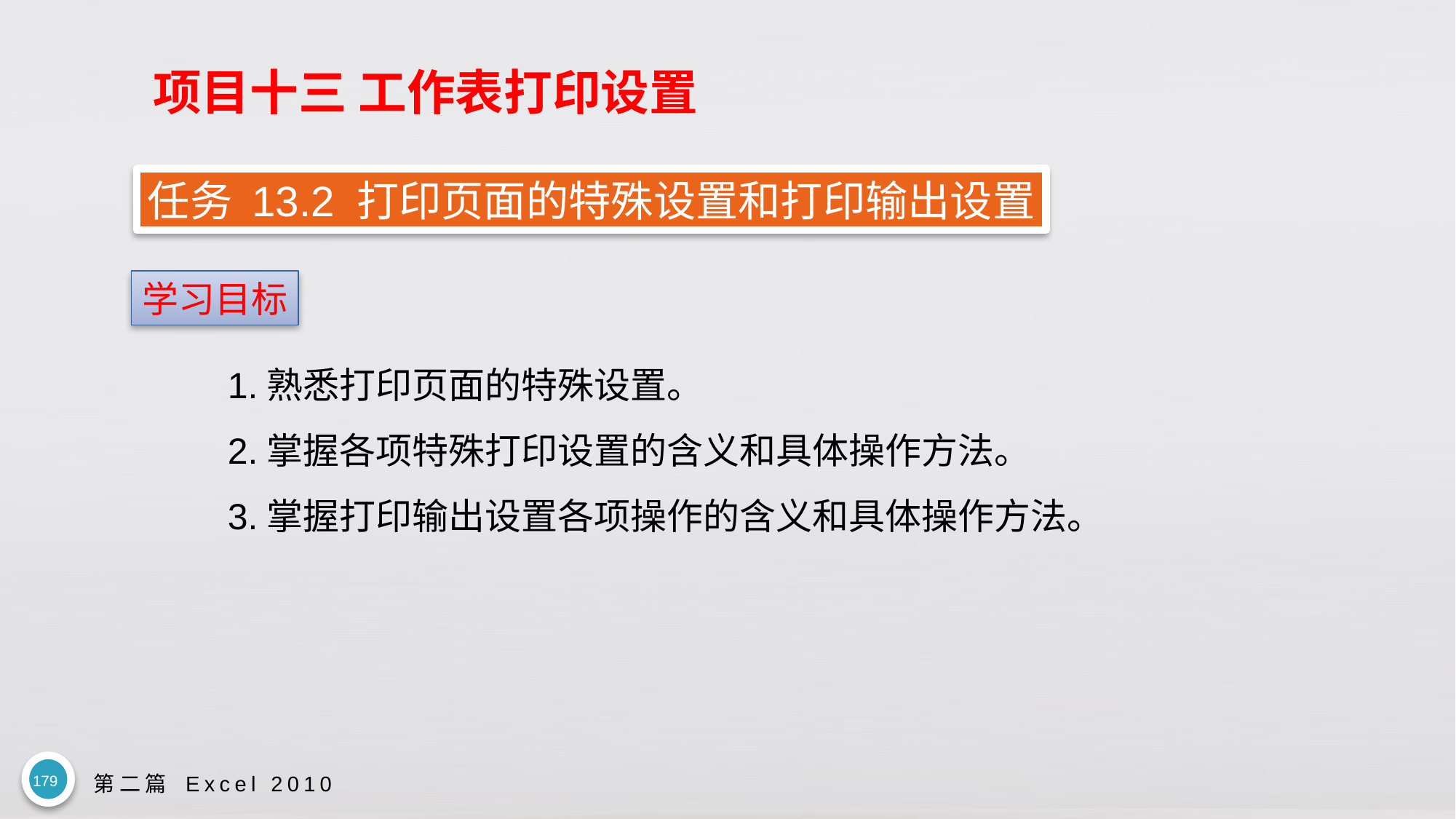

# 项目十三 工作表打印设置
任务 13.2 打印页面的特殊设置和打印输出设置
学习目标
1.熟悉打印页面的特殊设置。
2.掌握各项特殊打印设置的含义和具体操作方法。
3.掌握打印输出设置各项操作的含义和具体操作方法。
179